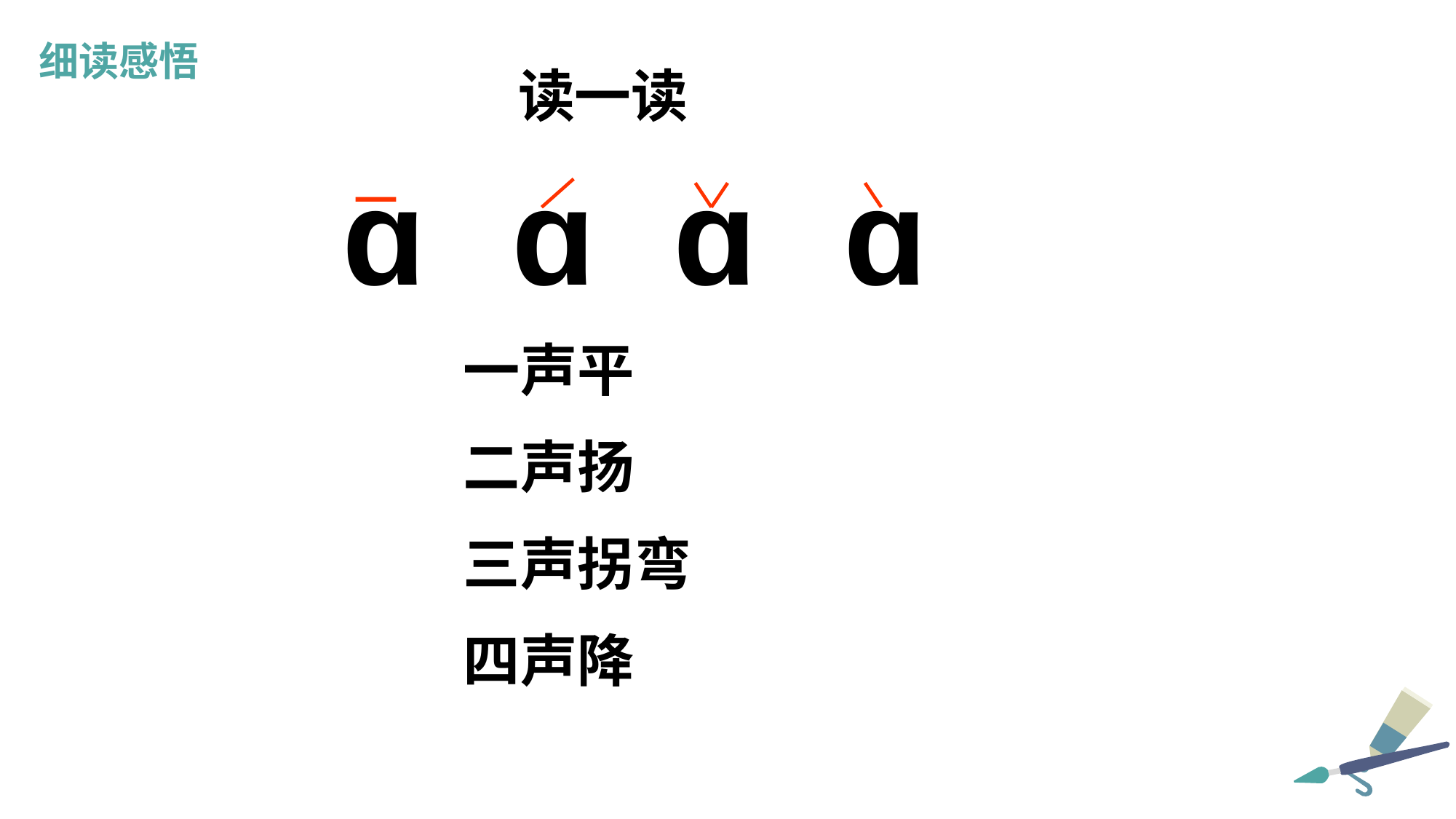

细读感悟
  读一读

ɑ
ɑ
ɑ
ɑ

一声平
二声扬
三声拐弯
四声降